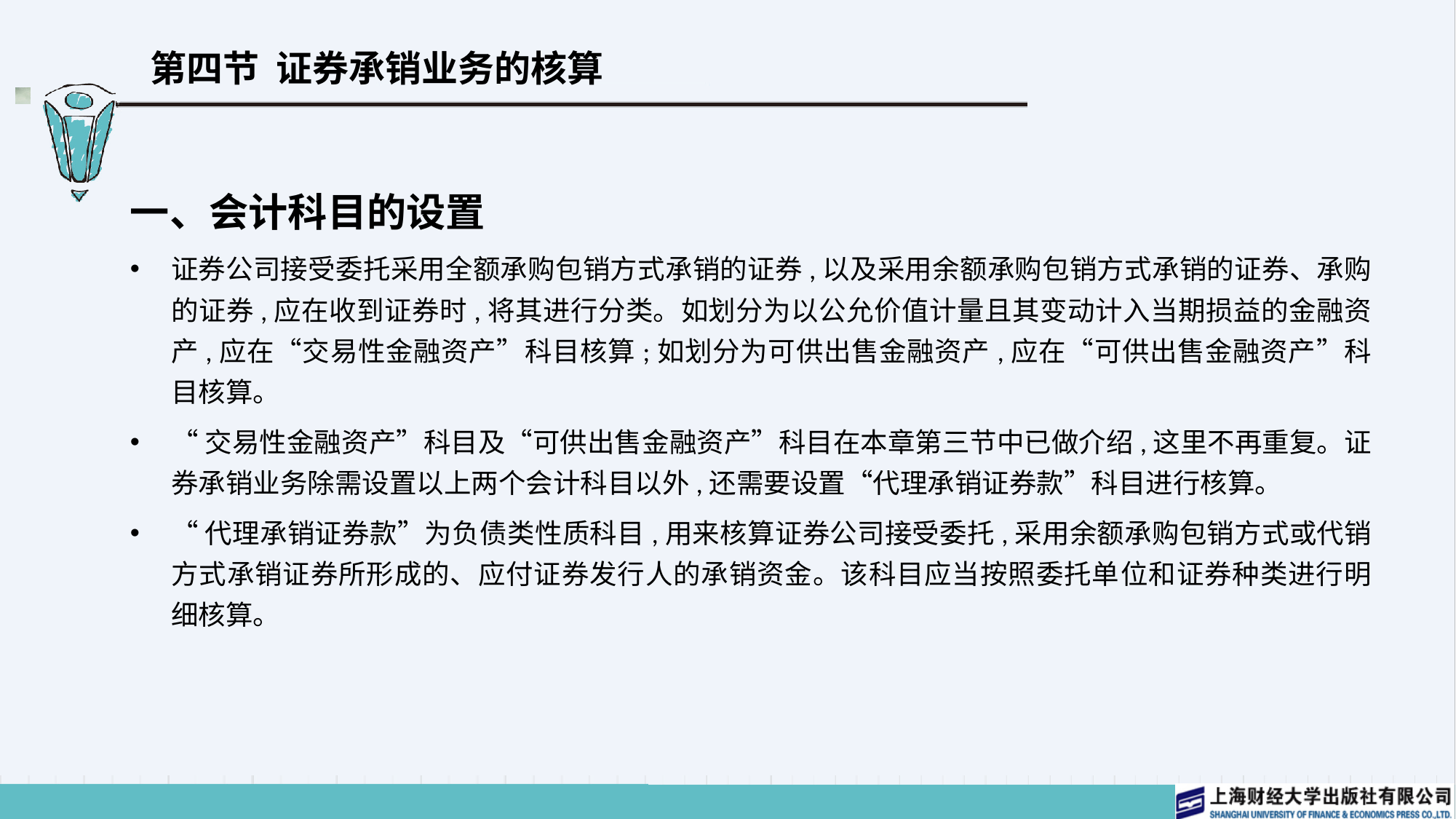

# 第四节  证券承销业务的核算
一、会计科目的设置
证券公司接受委托采用全额承购包销方式承销的证券,以及采用余额承购包销方式承销的证券、承购的证券,应在收到证券时,将其进行分类。如划分为以公允价值计量且其变动计入当期损益的金融资产,应在“交易性金融资产”科目核算;如划分为可供出售金融资产,应在“可供出售金融资产”科目核算。
“交易性金融资产”科目及“可供出售金融资产”科目在本章第三节中已做介绍,这里不再重复。证券承销业务除需设置以上两个会计科目以外,还需要设置“代理承销证券款”科目进行核算。
“代理承销证券款”为负债类性质科目,用来核算证券公司接受委托,采用余额承购包销方式或代销方式承销证券所形成的、应付证券发行人的承销资金。该科目应当按照委托单位和证券种类进行明细核算。